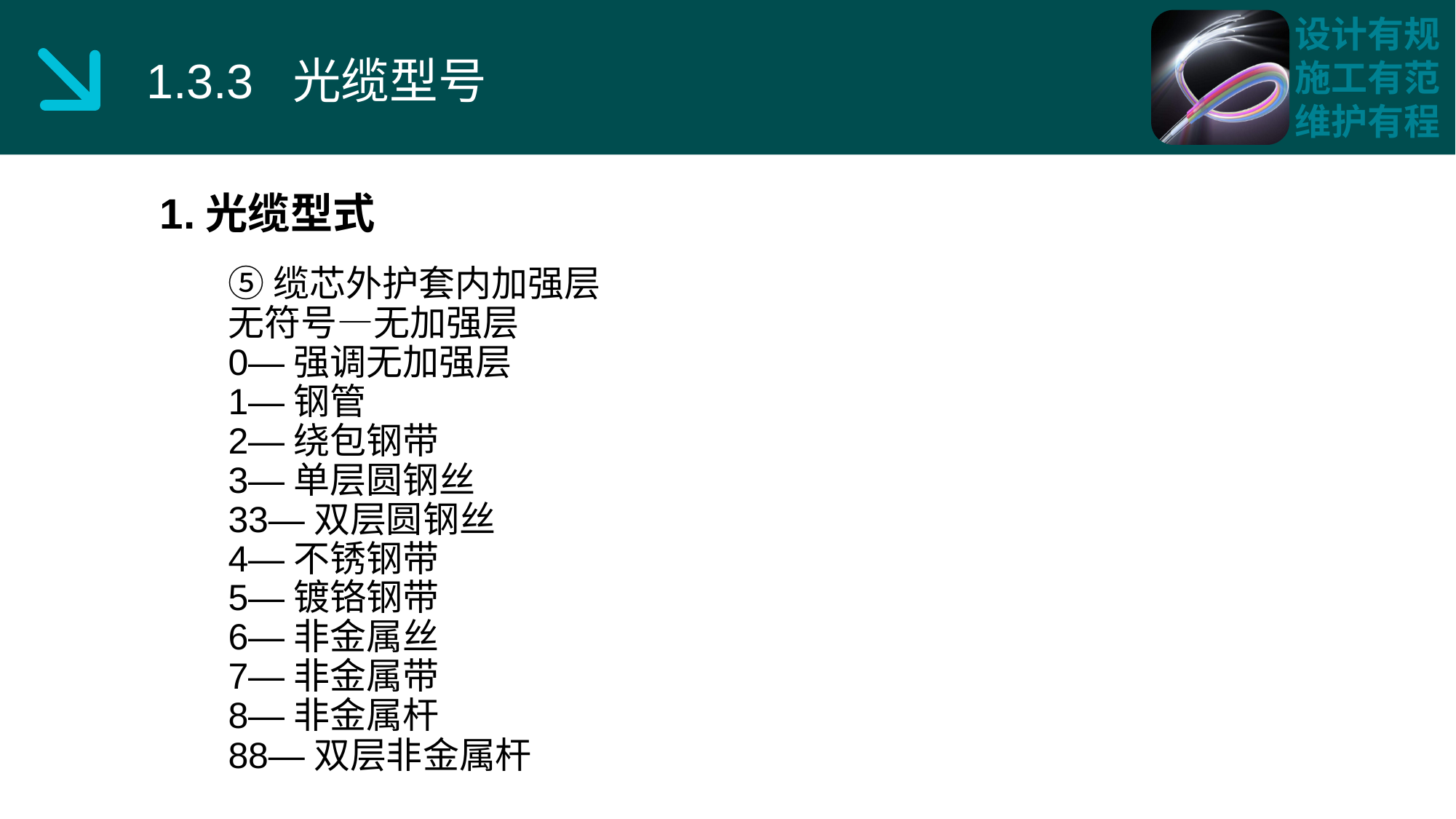

1.3.3  光缆型号

1.光缆型式
⑤缆芯外护套内加强层
无符号—无加强层
0—强调无加强层
1—钢管
2—绕包钢带
3—单层圆钢丝
33—双层圆钢丝
4—不锈钢带
5—镀铬钢带
6—非金属丝
7—非金属带
8—非金属杆
88—双层非金属杆